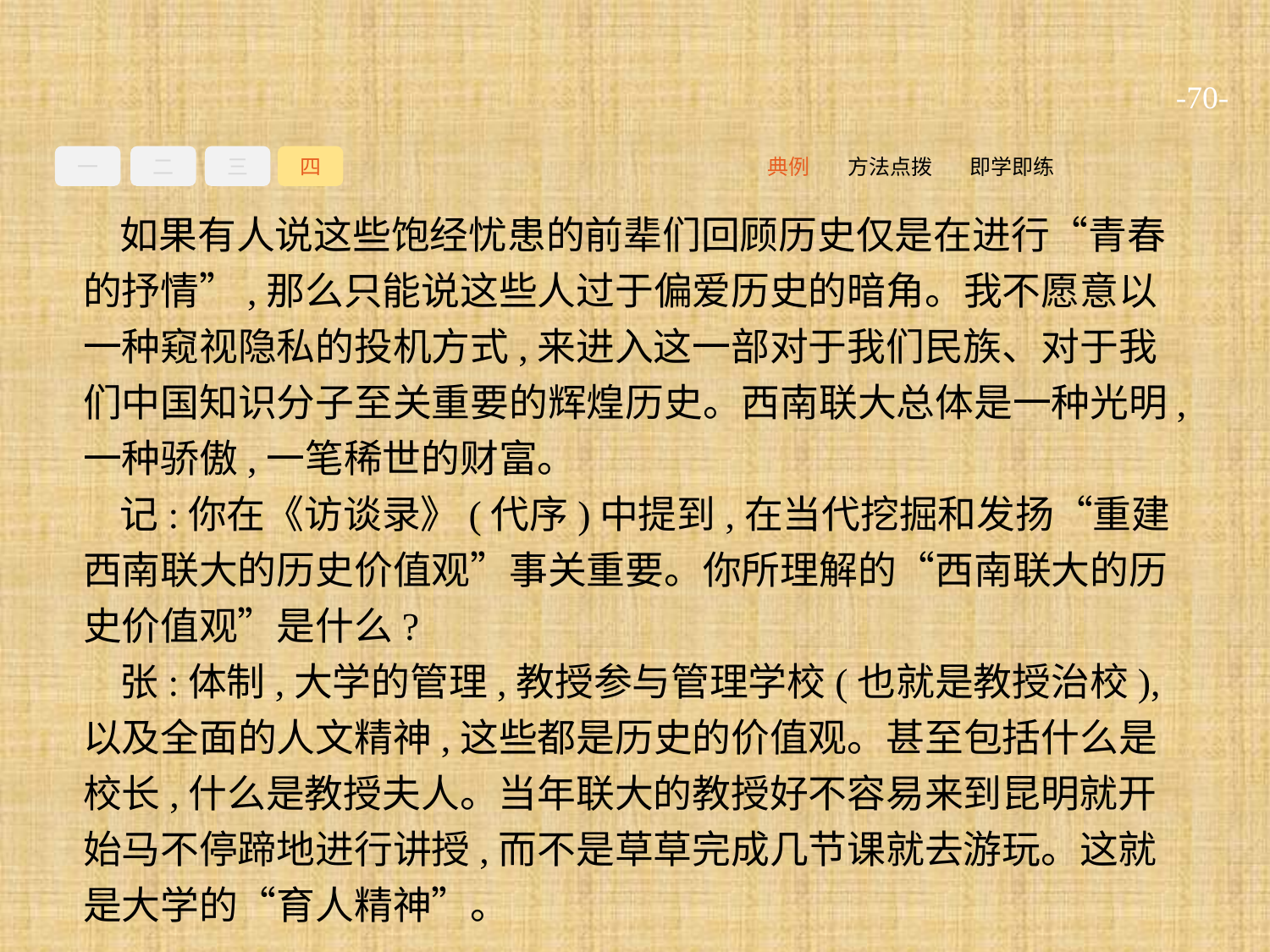

-70-
一
二
三
四
即学即练
方法点拨
典例
如果有人说这些饱经忧患的前辈们回顾历史仅是在进行“青春的抒情”,那么只能说这些人过于偏爱历史的暗角。我不愿意以一种窥视隐私的投机方式,来进入这一部对于我们民族、对于我们中国知识分子至关重要的辉煌历史。西南联大总体是一种光明,一种骄傲,一笔稀世的财富。
记:你在《访谈录》(代序)中提到,在当代挖掘和发扬“重建西南联大的历史价值观”事关重要。你所理解的“西南联大的历史价值观”是什么?
张:体制,大学的管理,教授参与管理学校(也就是教授治校),以及全面的人文精神,这些都是历史的价值观。甚至包括什么是校长,什么是教授夫人。当年联大的教授好不容易来到昆明就开始马不停蹄地进行讲授,而不是草草完成几节课就去游玩。这就是大学的“育人精神”。